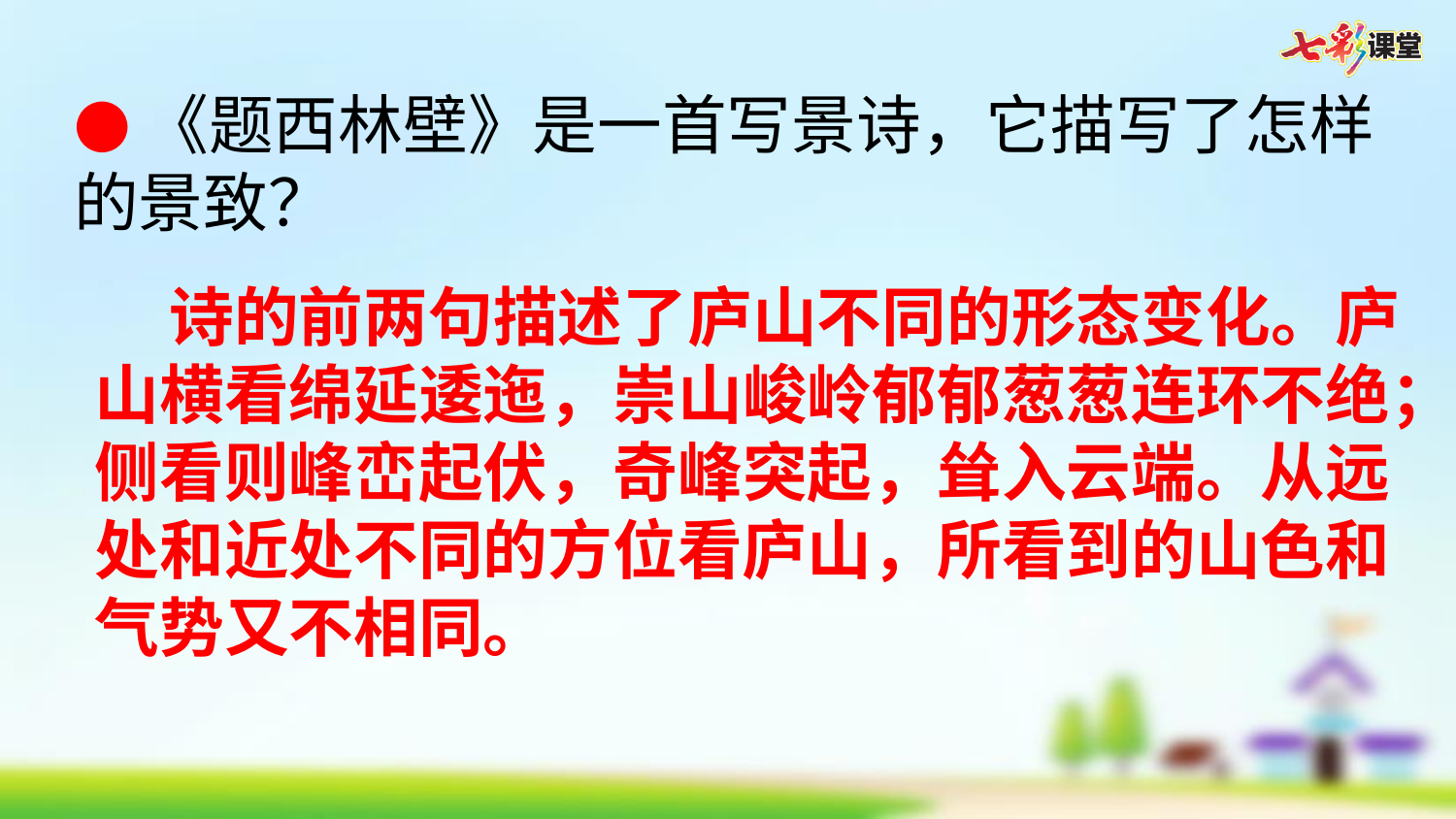

●《题西林壁》是一首写景诗，它描写了怎样的景致？
    诗的前两句描述了庐山不同的形态变化。庐山横看绵延逶迤，崇山峻岭郁郁葱葱连环不绝；侧看则峰峦起伏，奇峰突起，耸入云端。从远处和近处不同的方位看庐山，所看到的山色和气势又不相同。